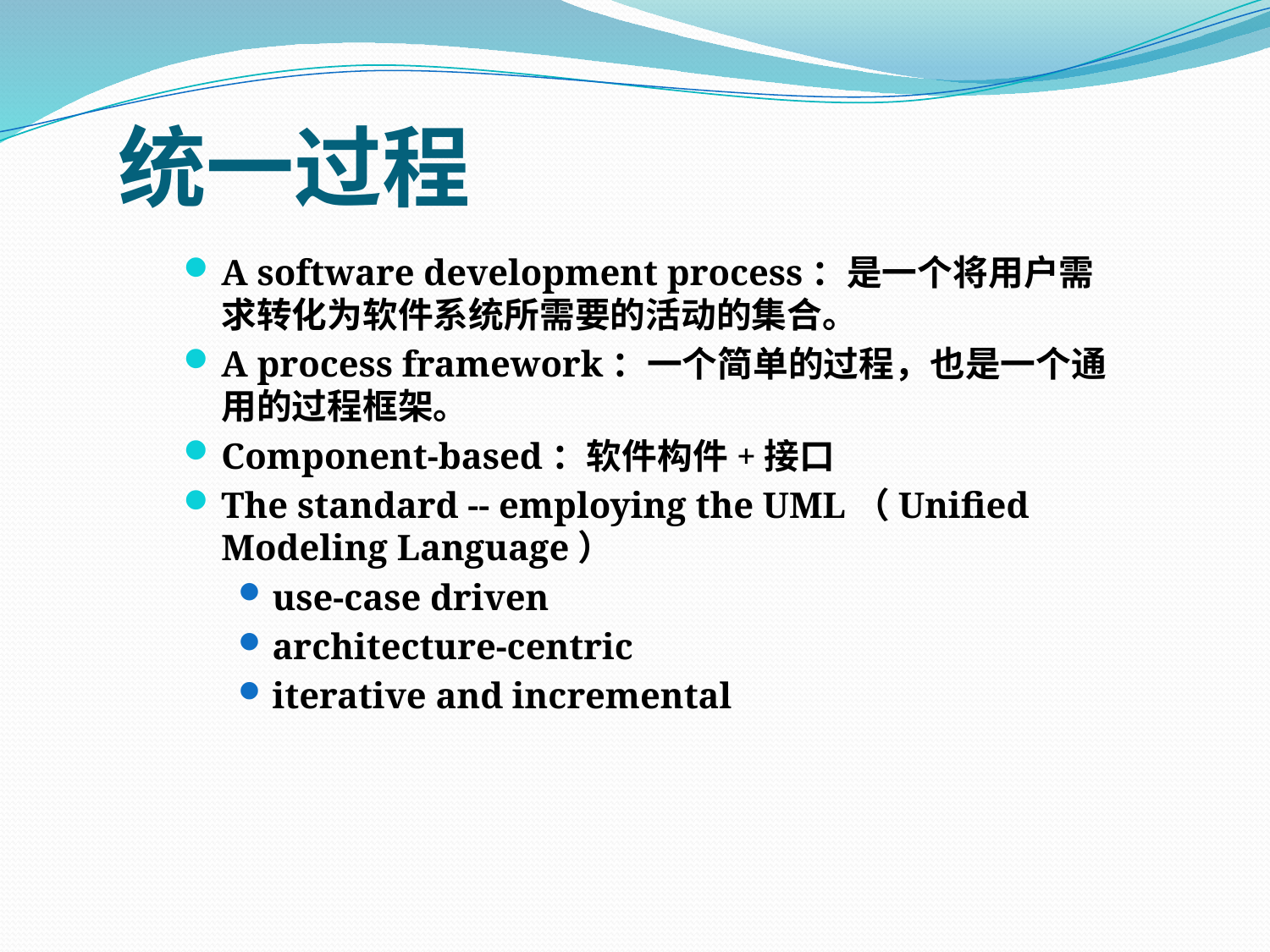

# 统一过程
A software development process：是一个将用户需求转化为软件系统所需要的活动的集合。
A process framework：一个简单的过程，也是一个通用的过程框架。
Component-based：软件构件+接口
The standard -- employing the UML（Unified Modeling Language）
use-case driven
architecture-centric
iterative and incremental